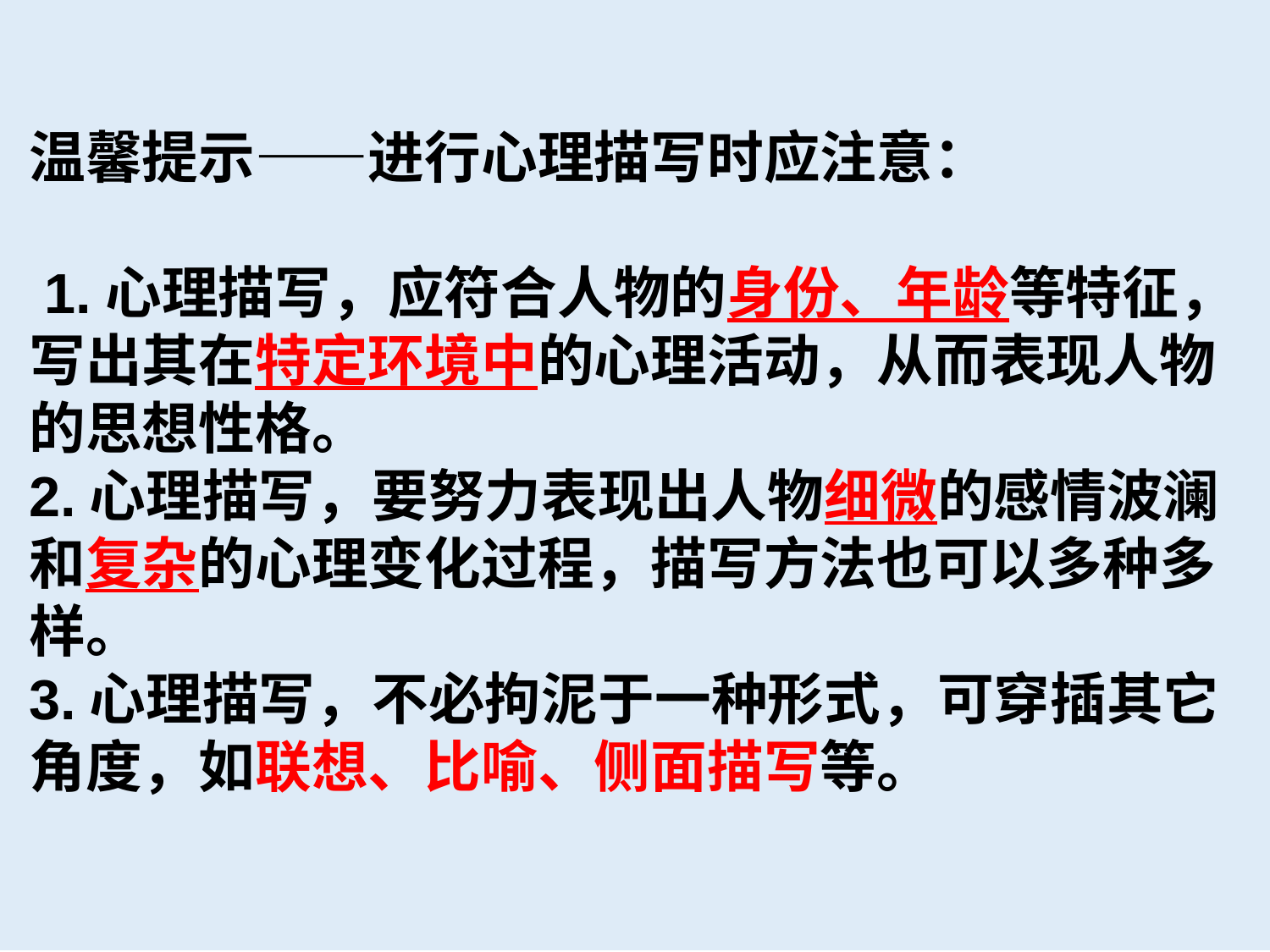

温馨提示——进行心理描写时应注意：

 1.心理描写，应符合人物的身份、年龄等特征，写出其在特定环境中的心理活动，从而表现人物的思想性格。
2.心理描写，要努力表现出人物细微的感情波澜和复杂的心理变化过程，描写方法也可以多种多样。
3.心理描写，不必拘泥于一种形式，可穿插其它角度，如联想、比喻、侧面描写等。